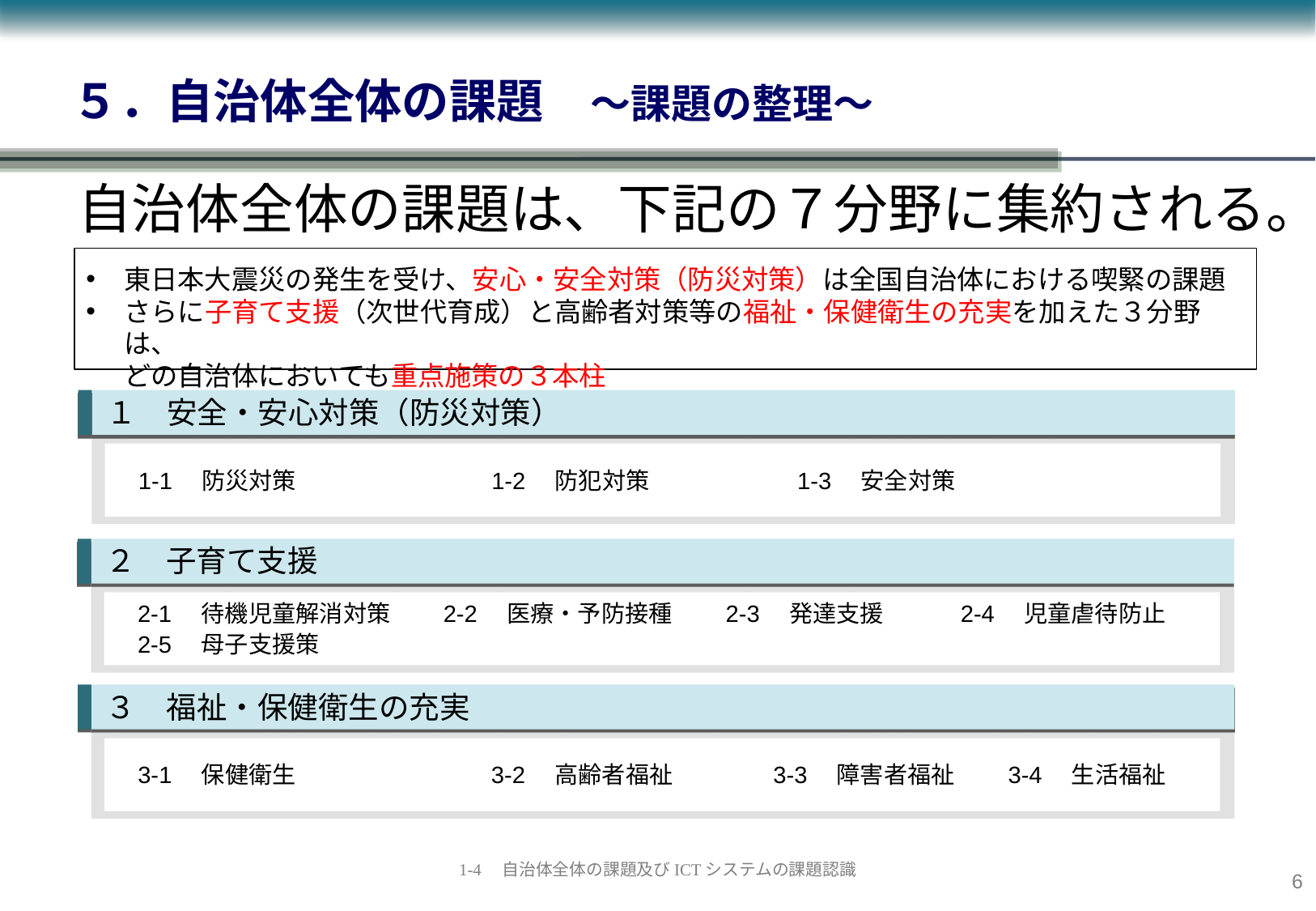

# ５．自治体全体の課題　～課題の整理～
自治体全体の課題は、下記の７分野に集約される。

東日本大震災の発生を受け、安心・安全対策（防災対策）は全国自治体における喫緊の課題
さらに子育て支援（次世代育成）と高齢者対策等の福祉・保健衛生の充実を加えた３分野は、
どの自治体においても重点施策の３本柱

１　安全・安心対策（防災対策）

1-1　防災対策　　　　　　　　1-2　防犯対策　　　　　　1-3　安全対策

２　子育て支援

2-1　待機児童解消対策　　2-2　医療・予防接種　　2-3　発達支援　　　2-4　児童虐待防止
2-5　母子支援策

３　福祉・保健衛生の充実

3-1　保健衛生　　　　　　　　3-2　高齢者福祉　　　　3-3　障害者福祉　　3-4　生活福祉
6
1-4　自治体全体の課題及びICTシステムの課題認識